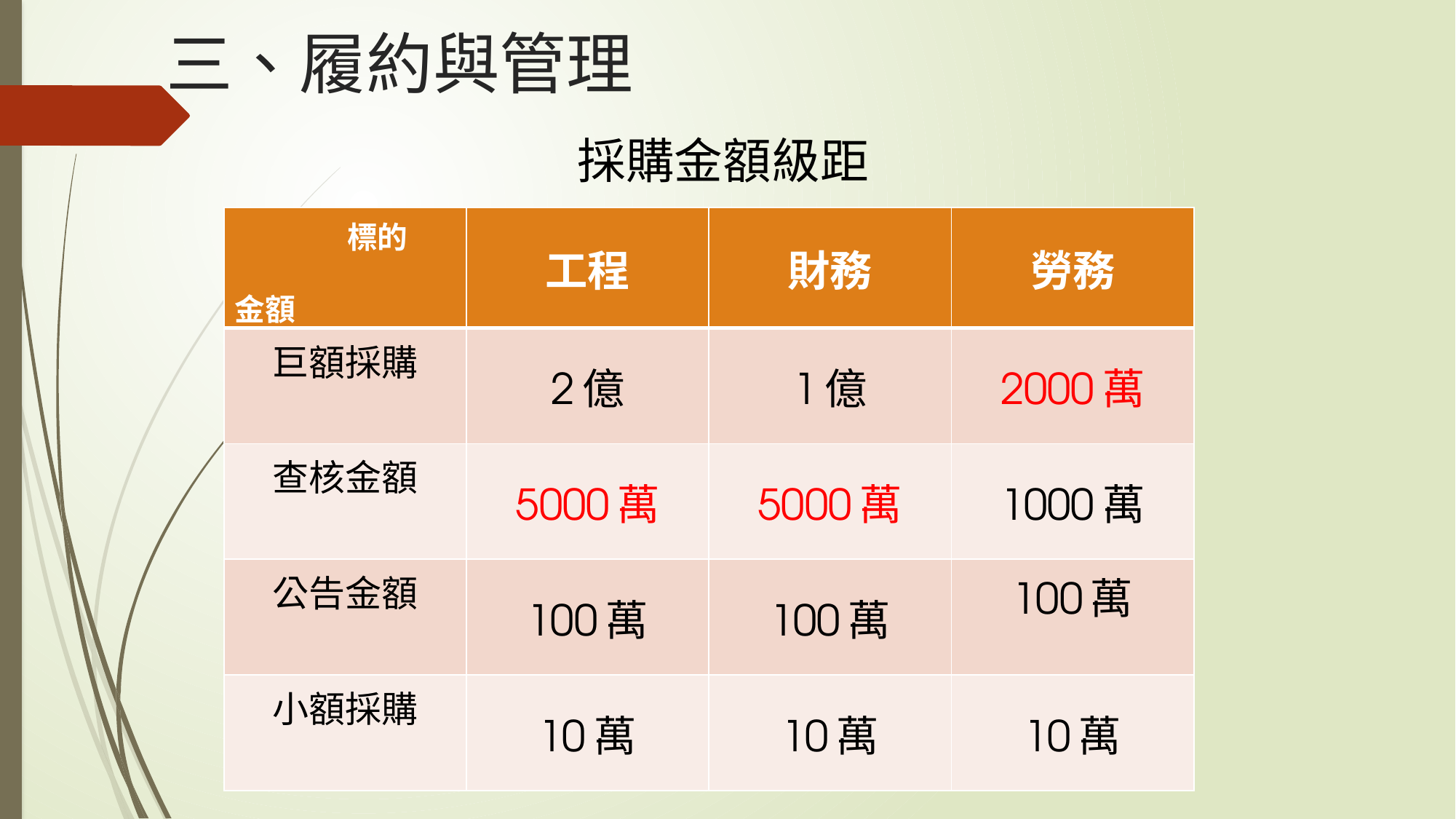

# 三、履約與管理
採購金額級距
| 標的 金額 | 工程 | 財務 | 勞務 |
| --- | --- | --- | --- |
| 巨額採購 | 2億 | 1億 | 2000萬 |
| 查核金額 | 5000萬 | 5000萬 | 1000萬 |
| 公告金額 | 100萬 | 100萬 | 100萬 |
| 小額採購 | 10萬 | 10萬 | 10萬 |